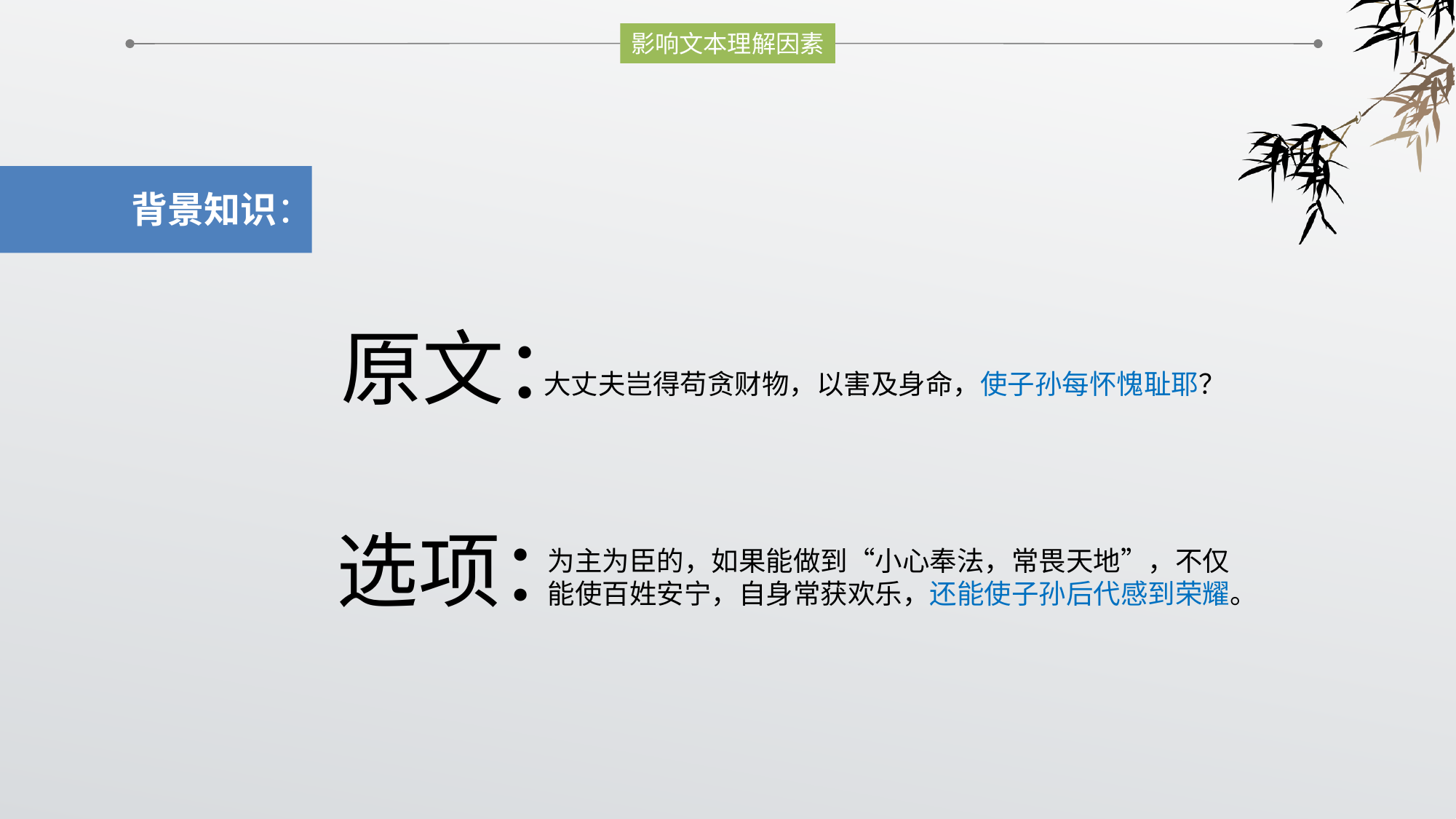

影响文本理解因素

背景知识：
原文：
大丈夫岂得苟贪财物，以害及身命，使子孙每怀愧耻耶？
选项：
为主为臣的，如果能做到“小心奉法，常畏天地”，不仅能使百姓安宁，自身常获欢乐，还能使子孙后代感到荣耀。